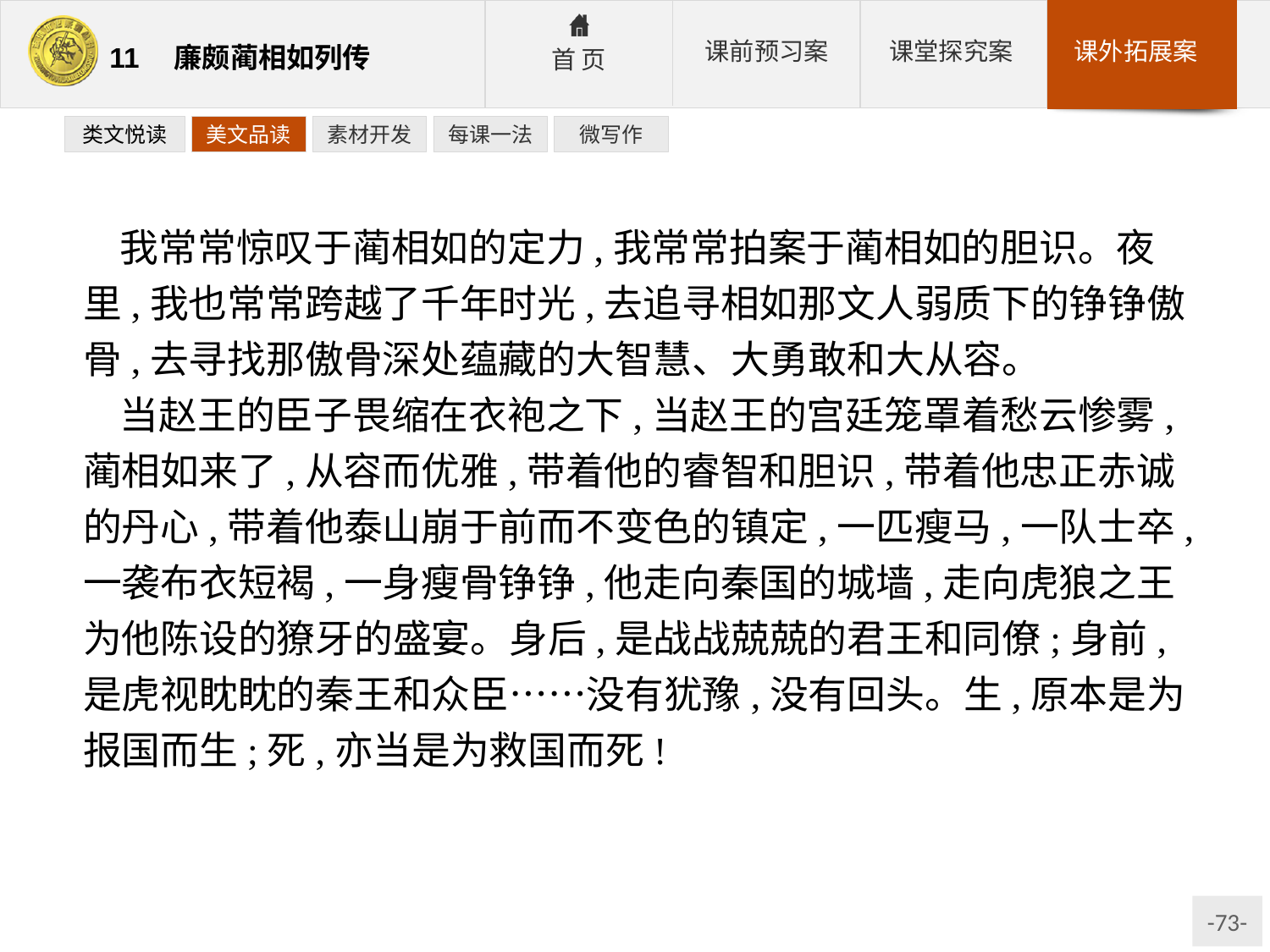

类文悦读
美文品读
素材开发
每课一法
微写作
我常常惊叹于蔺相如的定力,我常常拍案于蔺相如的胆识。夜里,我也常常跨越了千年时光,去追寻相如那文人弱质下的铮铮傲骨,去寻找那傲骨深处蕴藏的大智慧、大勇敢和大从容。
当赵王的臣子畏缩在衣袍之下,当赵王的宫廷笼罩着愁云惨雾,蔺相如来了,从容而优雅,带着他的睿智和胆识,带着他忠正赤诚的丹心,带着他泰山崩于前而不变色的镇定,一匹瘦马,一队士卒,一袭布衣短褐,一身瘦骨铮铮,他走向秦国的城墙,走向虎狼之王为他陈设的獠牙的盛宴。身后,是战战兢兢的君王和同僚;身前,是虎视眈眈的秦王和众臣……没有犹豫,没有回头。生,原本是为报国而生;死,亦当是为救国而死!